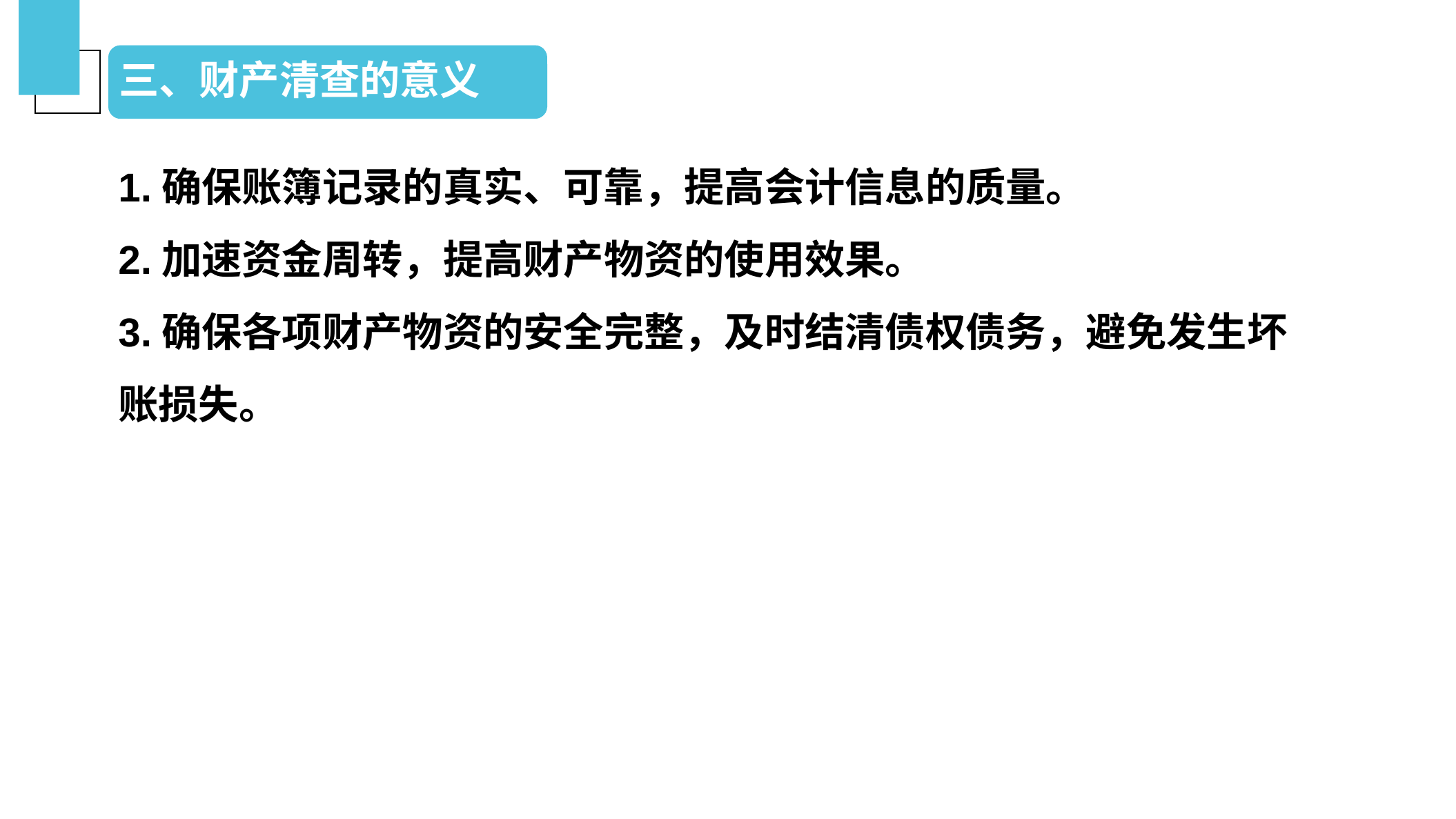

三、财产清查的意义
1.确保账簿记录的真实、可靠，提高会计信息的质量。
2.加速资金周转，提高财产物资的使用效果。
3.确保各项财产物资的安全完整，及时结清债权债务，避免发生坏账损失。